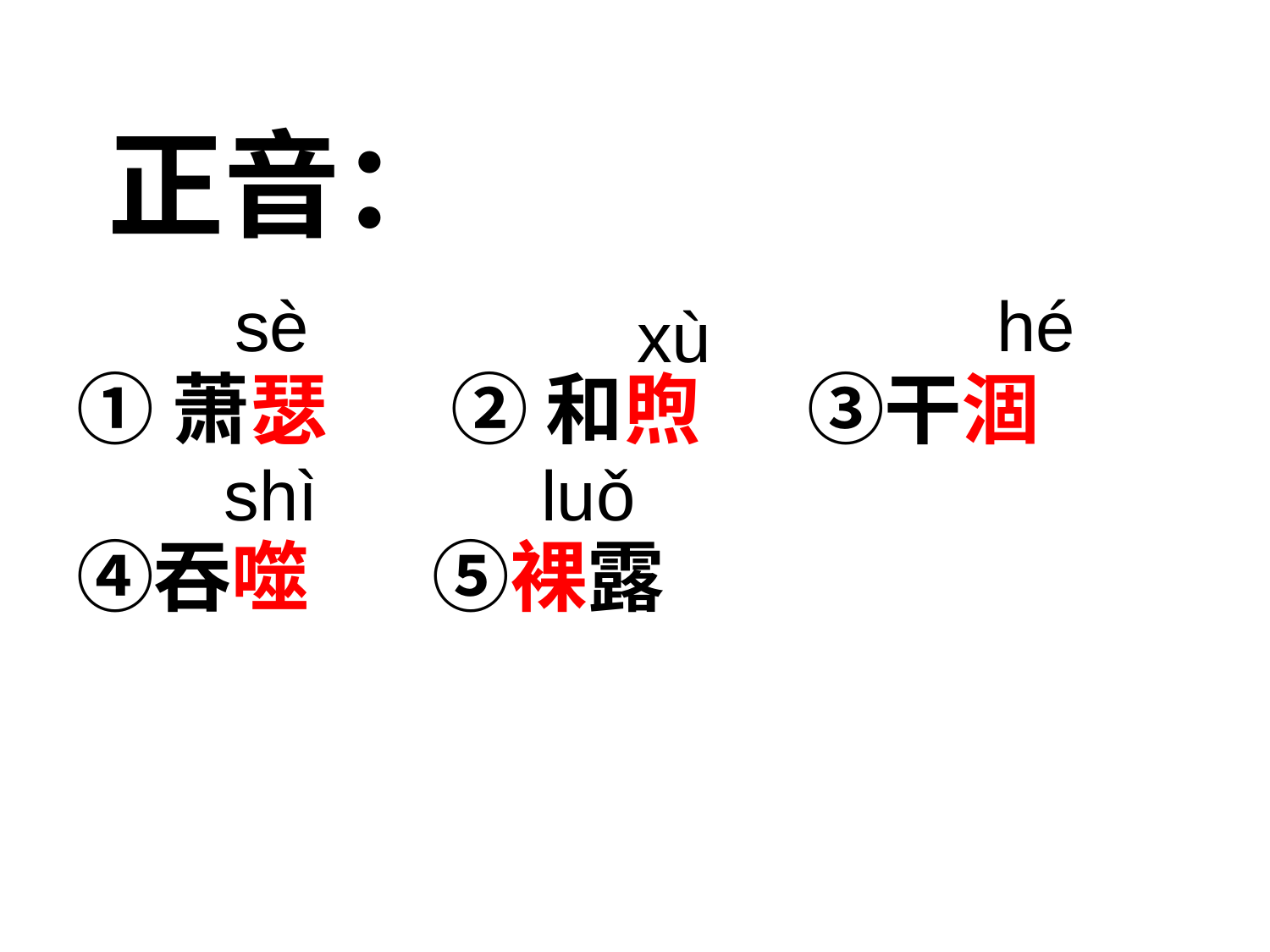

正音：
①萧瑟       ② 和煦      ③干涸
④吞噬       ⑤裸露

sè
hé
xù

shì
luǒ